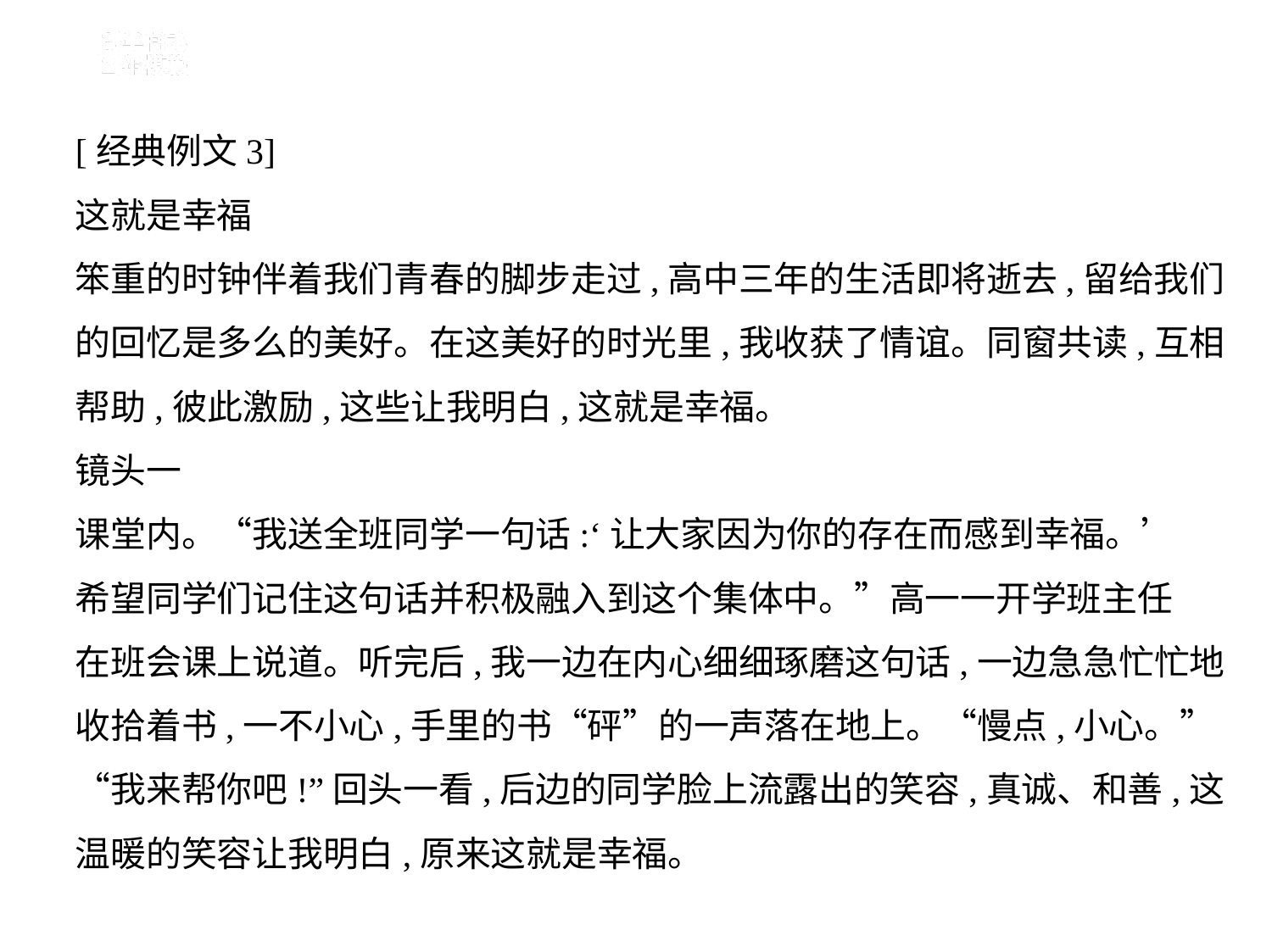

[经典例文3]
这就是幸福
笨重的时钟伴着我们青春的脚步走过,高中三年的生活即将逝去,留给我们
的回忆是多么的美好。在这美好的时光里,我收获了情谊。同窗共读,互相
帮助,彼此激励,这些让我明白,这就是幸福。
镜头一
课堂内。“我送全班同学一句话:‘让大家因为你的存在而感到幸福。’
希望同学们记住这句话并积极融入到这个集体中。”高一一开学班主任
在班会课上说道。听完后,我一边在内心细细琢磨这句话,一边急急忙忙地
收拾着书,一不小心,手里的书“砰”的一声落在地上。“慢点,小心。”
“我来帮你吧!”回头一看,后边的同学脸上流露出的笑容,真诚、和善,这
温暖的笑容让我明白,原来这就是幸福。